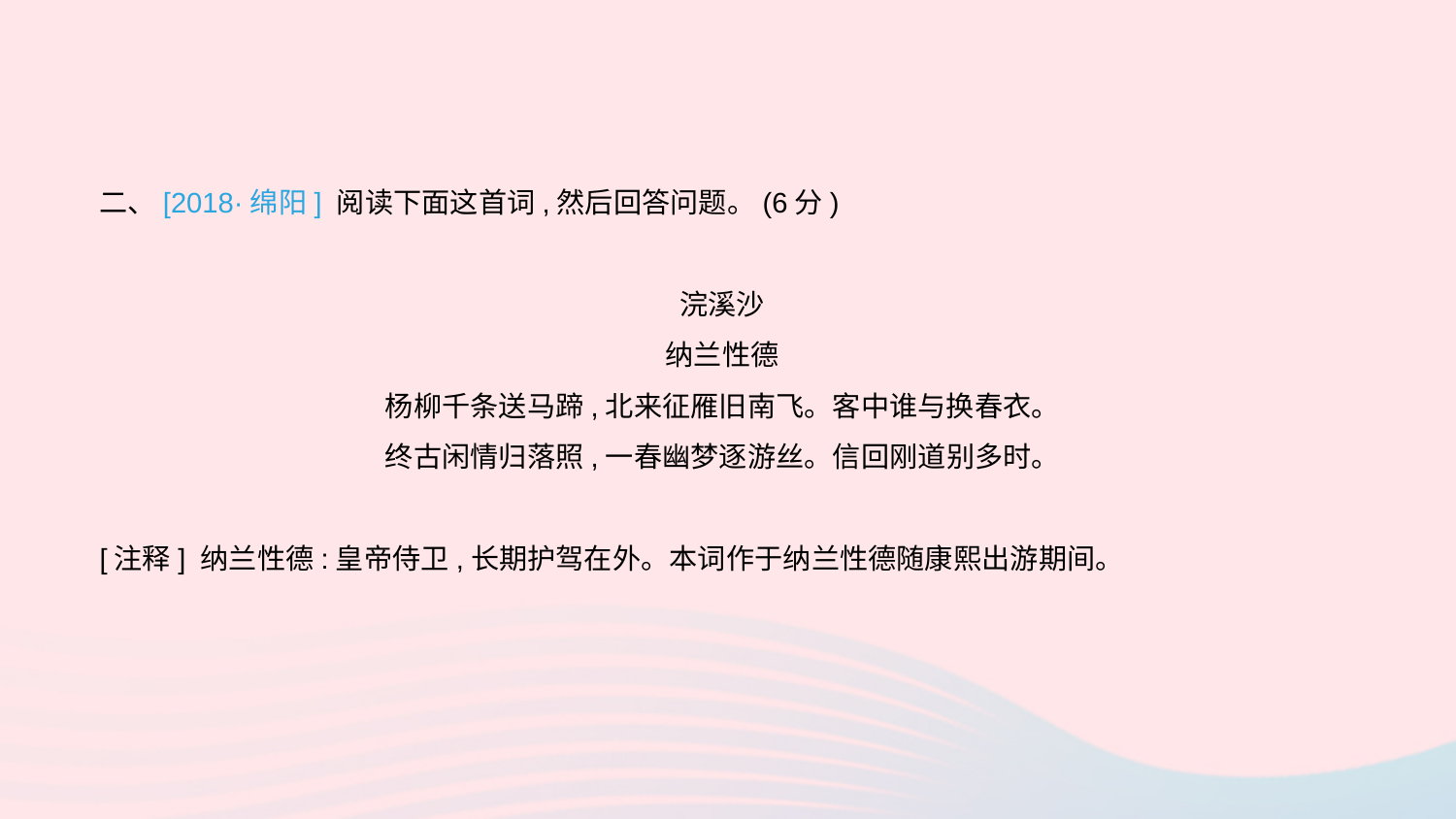

二、[2018·绵阳] 阅读下面这首词,然后回答问题。(6分)

浣溪沙
纳兰性德
杨柳千条送马蹄,北来征雁旧南飞。客中谁与换春衣。
终古闲情归落照,一春幽梦逐游丝。信回刚道别多时。

[注释] 纳兰性德:皇帝侍卫,长期护驾在外。本词作于纳兰性德随康熙出游期间。